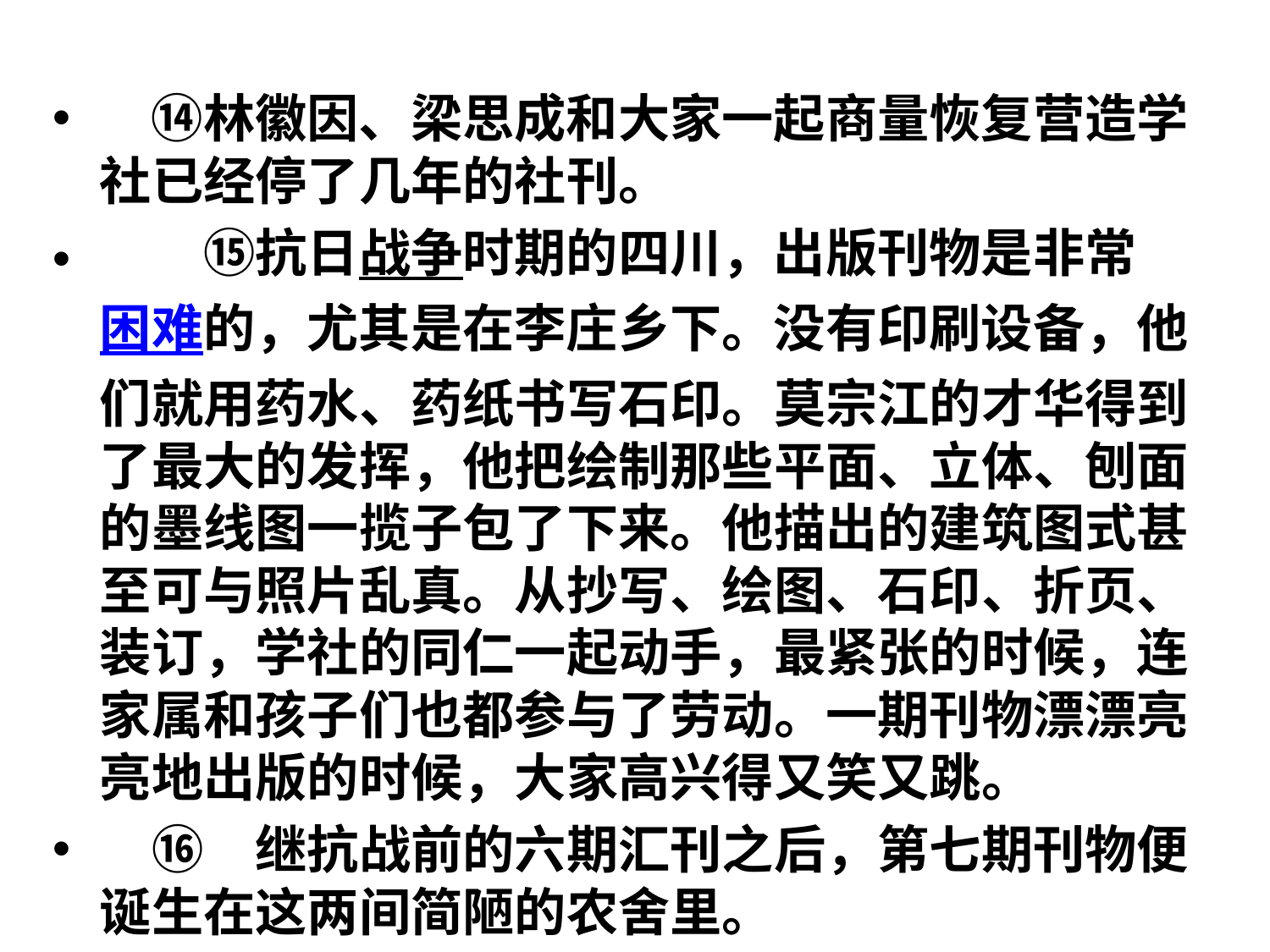

⑭林徽因、梁思成和大家一起商量恢复营造学社已经停了几年的社刊。
　　⑮抗日战争时期的四川，出版刊物是非常困难的，尤其是在李庄乡下。没有印刷设备，他们就用药水、药纸书写石印。莫宗江的才华得到了最大的发挥，他把绘制那些平面、立体、刨面的墨线图一揽子包了下来。他描出的建筑图式甚至可与照片乱真。从抄写、绘图、石印、折页、装订，学社的同仁一起动手，最紧张的时候，连家属和孩子们也都参与了劳动。一期刊物漂漂亮亮地出版的时候，大家高兴得又笑又跳。
　⑯　继抗战前的六期汇刊之后，第七期刊物便诞生在这两间简陋的农舍里。